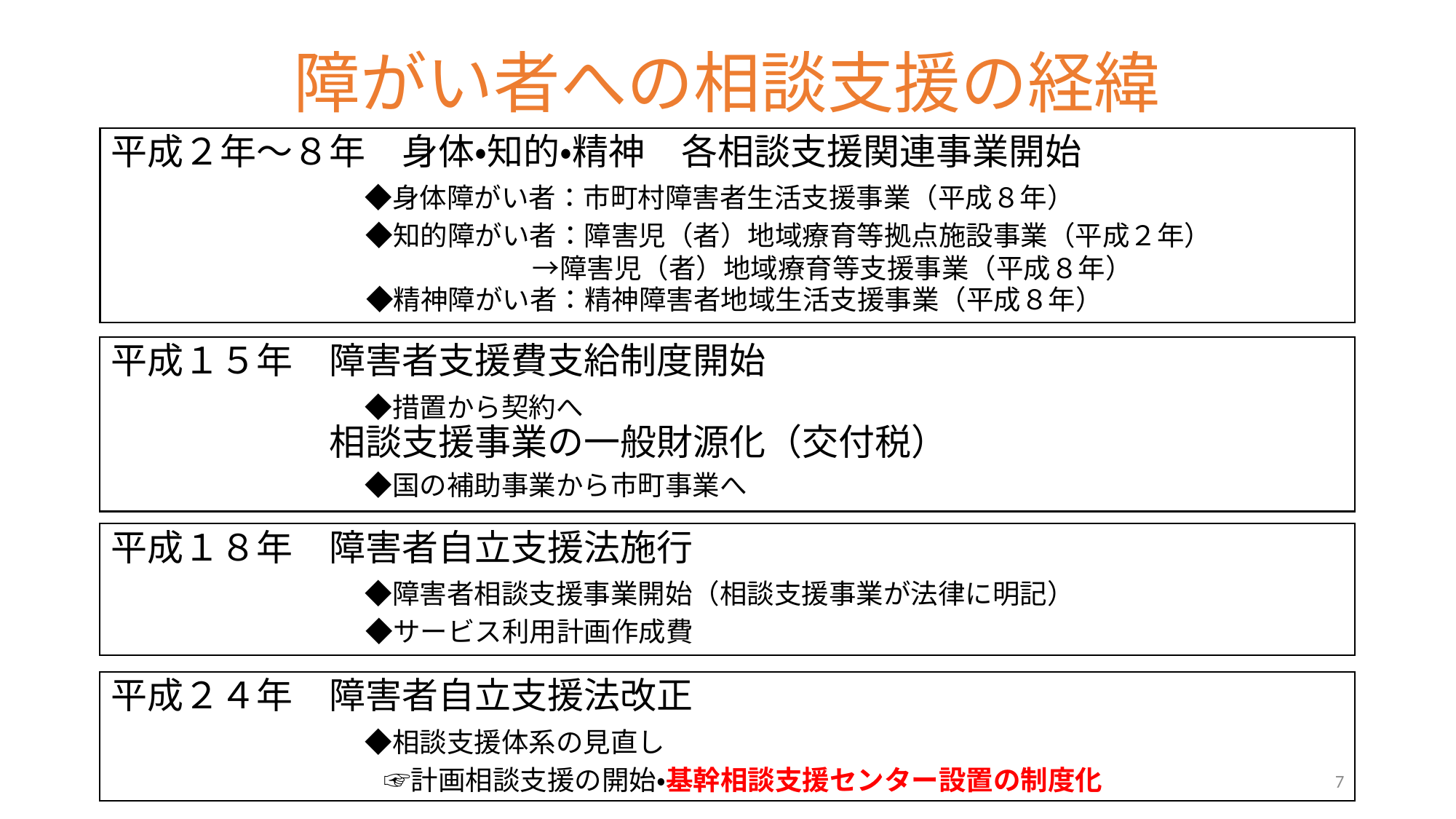

# 障がい者への相談支援の経緯
平成２年～８年　身体・知的・精神　各相談支援関連事業開始
　　　　　　◆身体障がい者：市町村障害者生活支援事業（平成８年）
　　　　　　　◆知的障がい者：障害児（者）地域療育等拠点施設事業（平成２年）
　　　　　　　　　　　　　　　  →障害児（者）地域療育等支援事業（平成８年）
　　　　　　　　      ◆精神障がい者：精神障害者地域生活支援事業（平成８年）
平成１５年　障害者支援費支給制度開始
　　　　　　◆措置から契約へ
　　　　　　相談支援事業の一般財源化（交付税）
　　　　　　◆国の補助事業から市町事業へ
平成１８年　障害者自立支援法施行
　　　　　　◆障害者相談支援事業開始（相談支援事業が法律に明記）
　　　　　　　◆サービス利用計画作成費
平成２４年　障害者自立支援法改正
　　　　　　◆相談支援体系の見直し
　　　　　　　　☞計画相談支援の開始・基幹相談支援センター設置の制度化
7